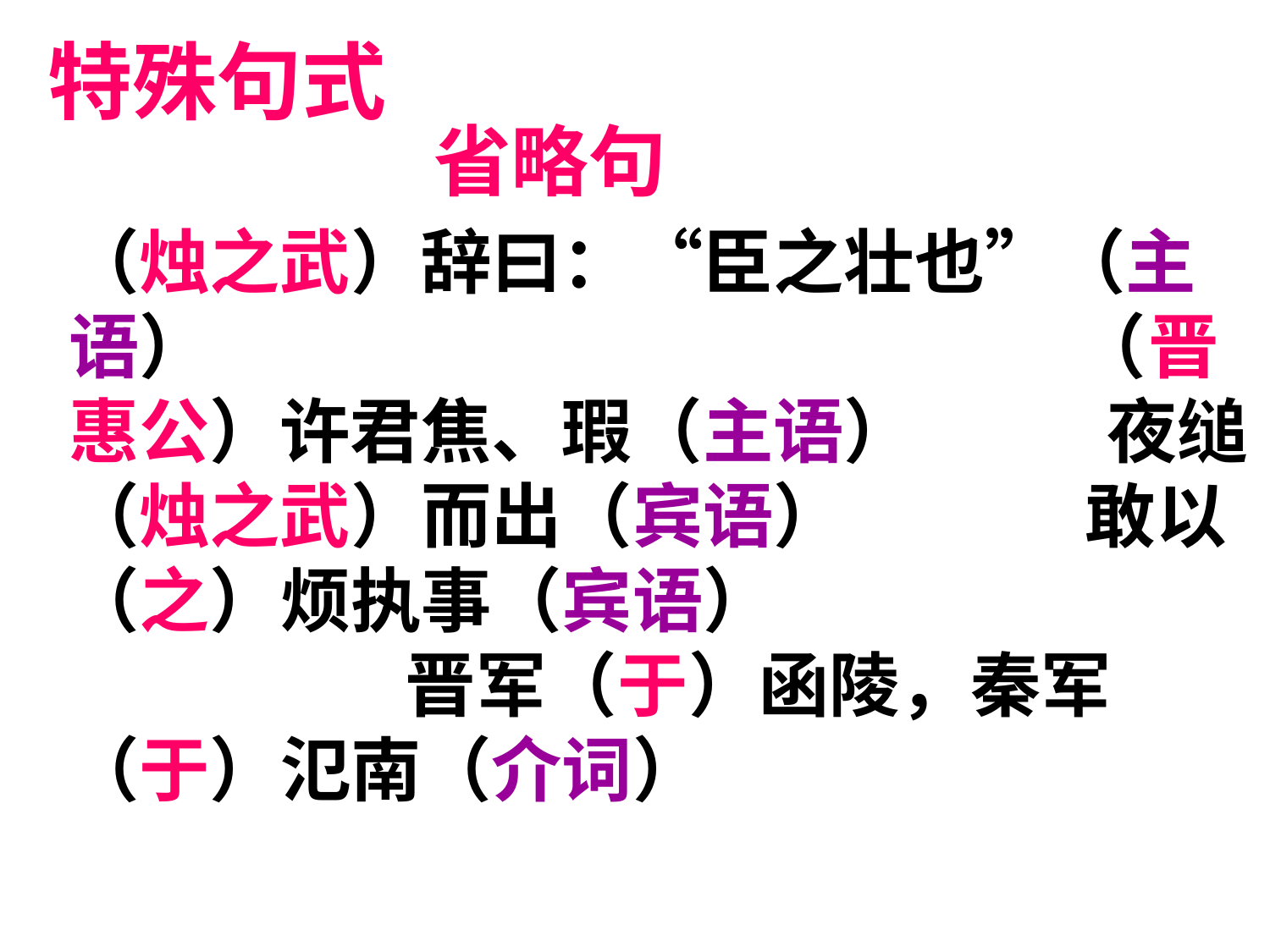

特殊句式
省略句
（烛之武）辞曰：“臣之壮也”（主语）                                                      （晋惠公）许君焦、瑕（主语）            夜缒（烛之武）而出（宾语）               敢以（之）烦执事（宾语）                                                    晋军（于）函陵，秦军（于）氾南（介词）